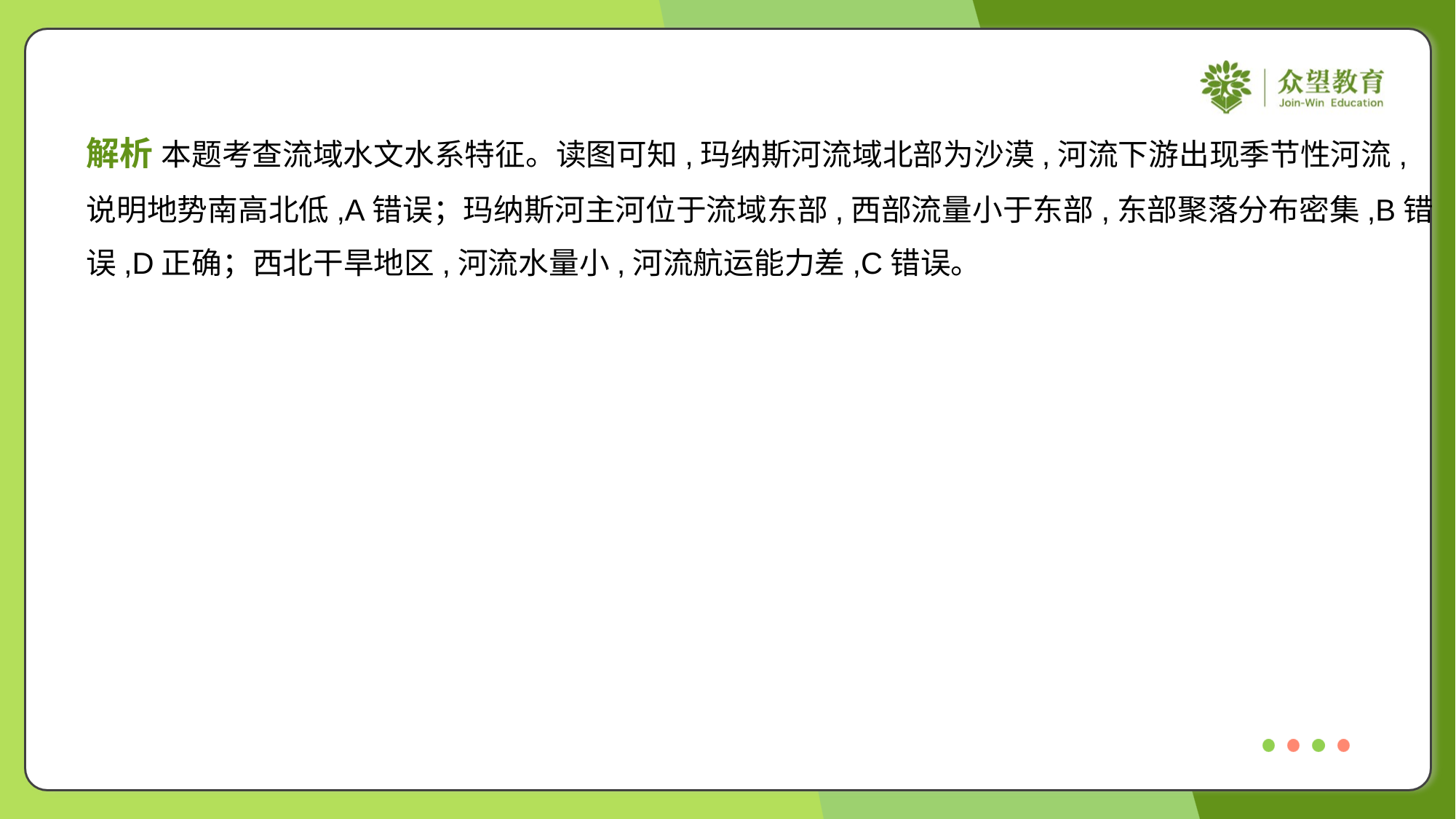

解析 本题考查流域水文水系特征。读图可知,玛纳斯河流域北部为沙漠,河流下游出现季节性河流,
说明地势南高北低,A错误；玛纳斯河主河位于流域东部,西部流量小于东部,东部聚落分布密集,B错
误,D正确；西北干旱地区,河流水量小,河流航运能力差,C错误。